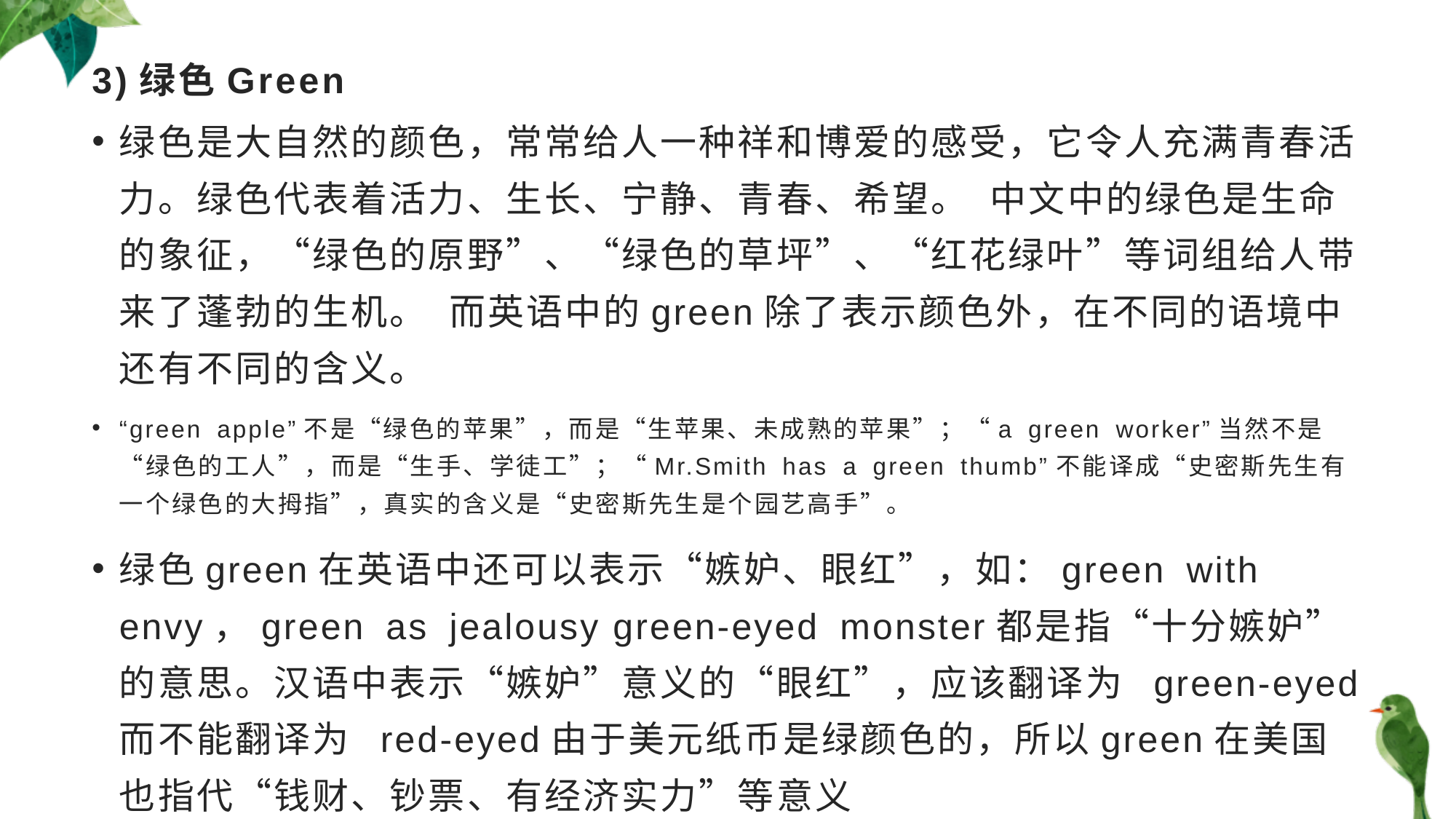

# 3)绿色Green
绿色是大自然的颜色，常常给人一种祥和博爱的感受，它令人充满青春活力。绿色代表着活力、生长、宁静、青春、希望。 中文中的绿色是生命的象征，“绿色的原野”、“绿色的草坪”、“红花绿叶”等词组给人带来了蓬勃的生机。 而英语中的green除了表示颜色外，在不同的语境中还有不同的含义。
“green apple”不是“绿色的苹果”，而是“生苹果、未成熟的苹果”；“a green worker”当然不是“绿色的工人”，而是“生手、学徒工”；“Mr.Smith has a green thumb”不能译成“史密斯先生有一个绿色的大拇指”，真实的含义是“史密斯先生是个园艺高手”。
绿色green在英语中还可以表示“嫉妒、眼红”，如：green with envy，green as jealousy green-eyed monster都是指“十分嫉妒”的意思。汉语中表示“嫉妒”意义的“眼红”，应该翻译为 green-eyed而不能翻译为 red-eyed由于美元纸币是绿颜色的，所以green在美国也指代“钱财、钞票、有经济实力”等意义